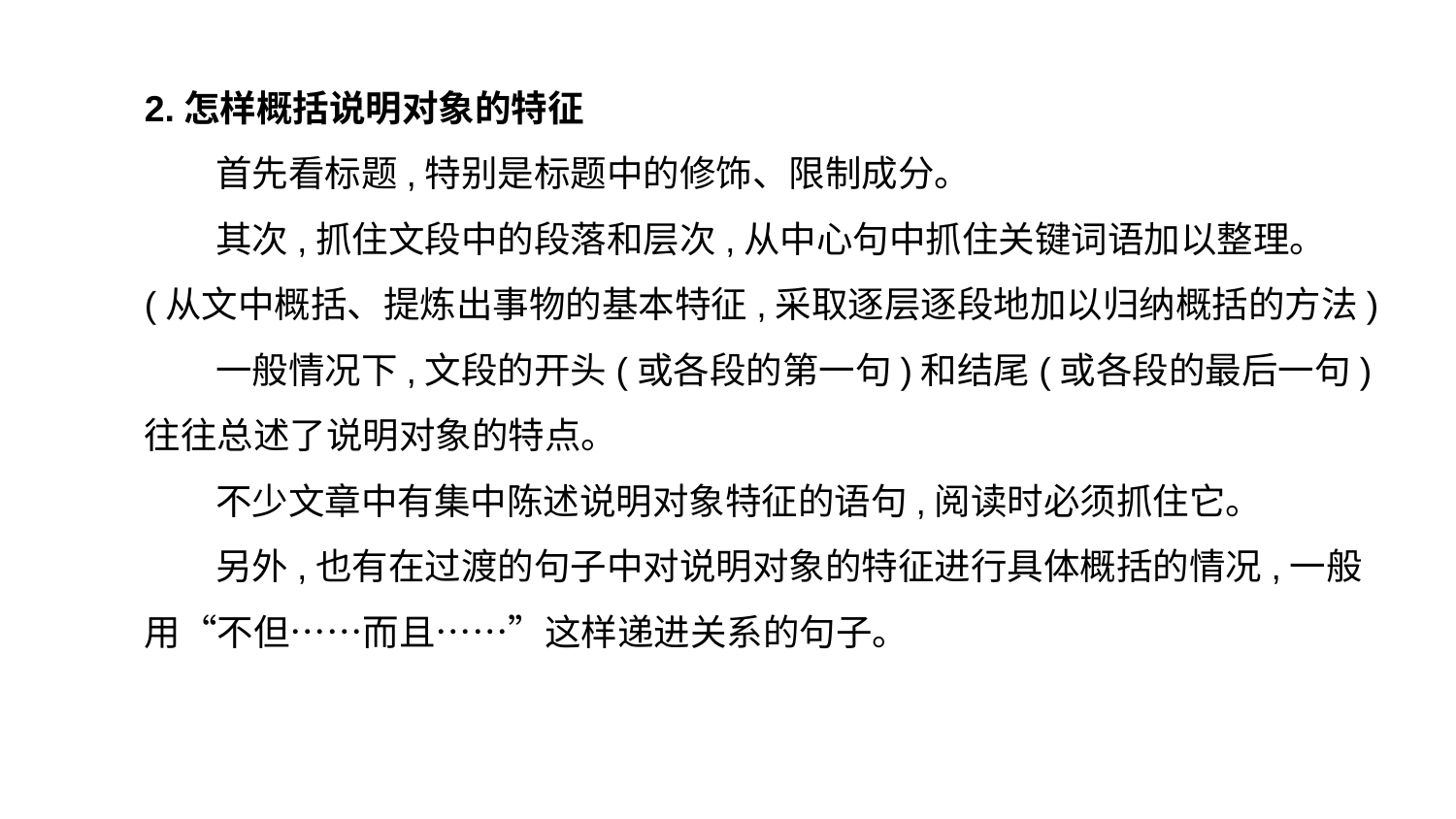

2.怎样概括说明对象的特征
首先看标题,特别是标题中的修饰、限制成分。
其次,抓住文段中的段落和层次,从中心句中抓住关键词语加以整理。(从文中概括、提炼出事物的基本特征,采取逐层逐段地加以归纳概括的方法)
一般情况下,文段的开头(或各段的第一句)和结尾(或各段的最后一句)往往总述了说明对象的特点。
不少文章中有集中陈述说明对象特征的语句,阅读时必须抓住它。
另外,也有在过渡的句子中对说明对象的特征进行具体概括的情况,一般用“不但……而且……”这样递进关系的句子。